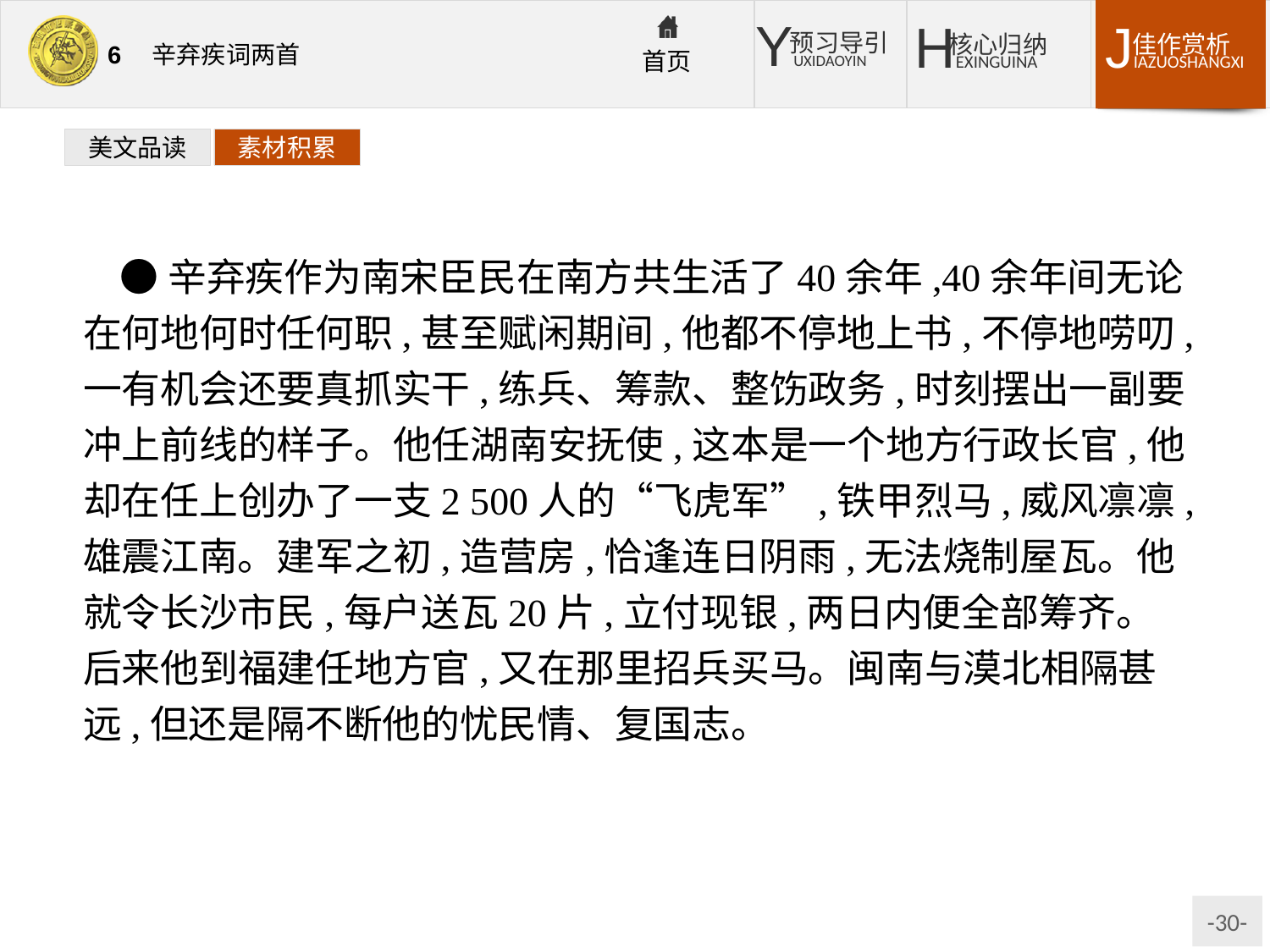

美文品读
素材积累
●辛弃疾作为南宋臣民在南方共生活了40余年,40余年间无论在何地何时任何职,甚至赋闲期间,他都不停地上书,不停地唠叨,一有机会还要真抓实干,练兵、筹款、整饬政务,时刻摆出一副要冲上前线的样子。他任湖南安抚使,这本是一个地方行政长官,他却在任上创办了一支2 500人的“飞虎军”,铁甲烈马,威风凛凛,雄震江南。建军之初,造营房,恰逢连日阴雨,无法烧制屋瓦。他就令长沙市民,每户送瓦20片,立付现银,两日内便全部筹齐。后来他到福建任地方官,又在那里招兵买马。闽南与漠北相隔甚远,但还是隔不断他的忧民情、复国志。